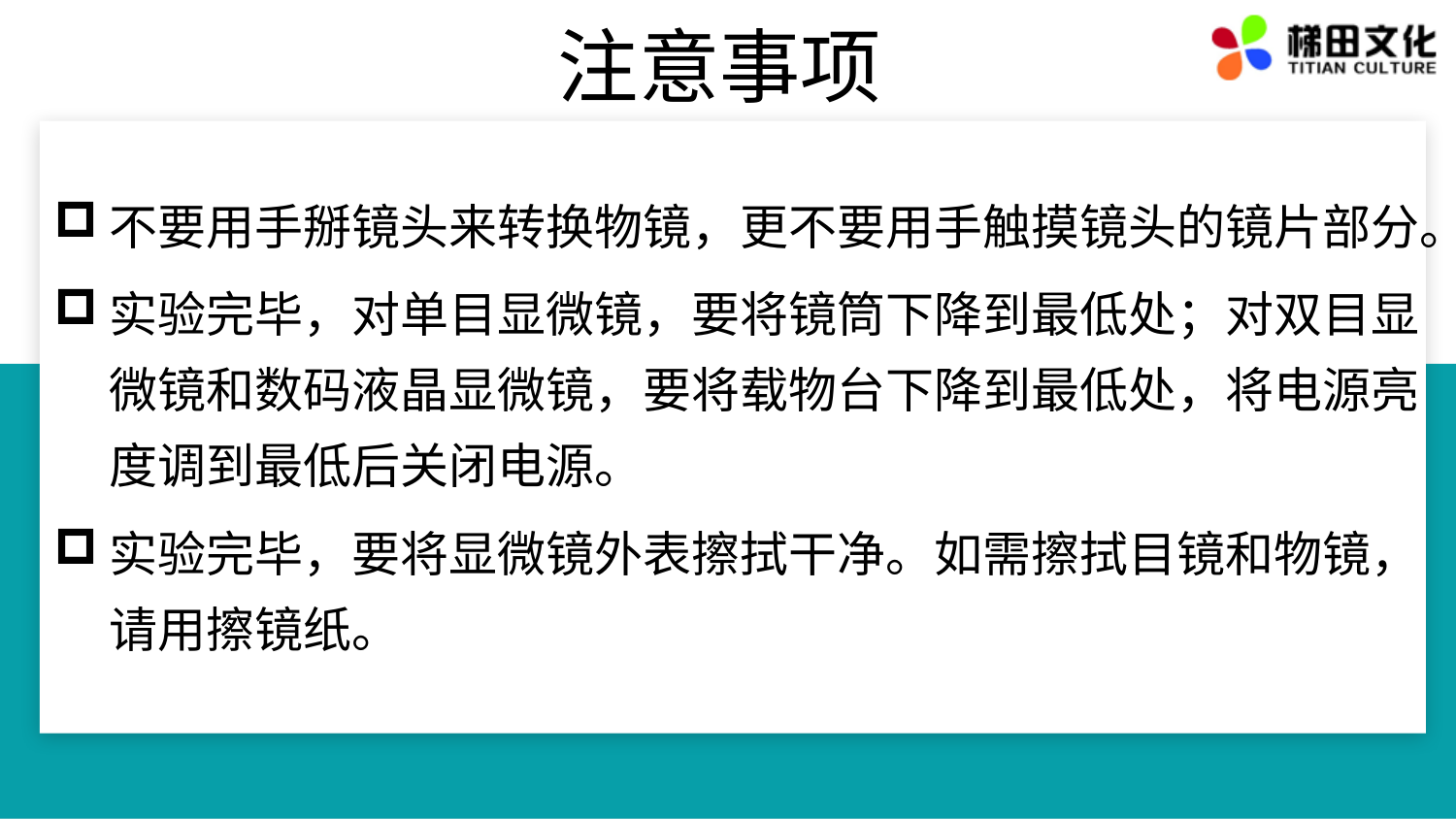

注意事项

不要用手掰镜头来转换物镜，更不要用手触摸镜头的镜片部分。
实验完毕，对单目显微镜，要将镜筒下降到最低处；对双目显微镜和数码液晶显微镜，要将载物台下降到最低处，将电源亮度调到最低后关闭电源。
实验完毕，要将显微镜外表擦拭干净。如需擦拭目镜和物镜，请用擦镜纸。